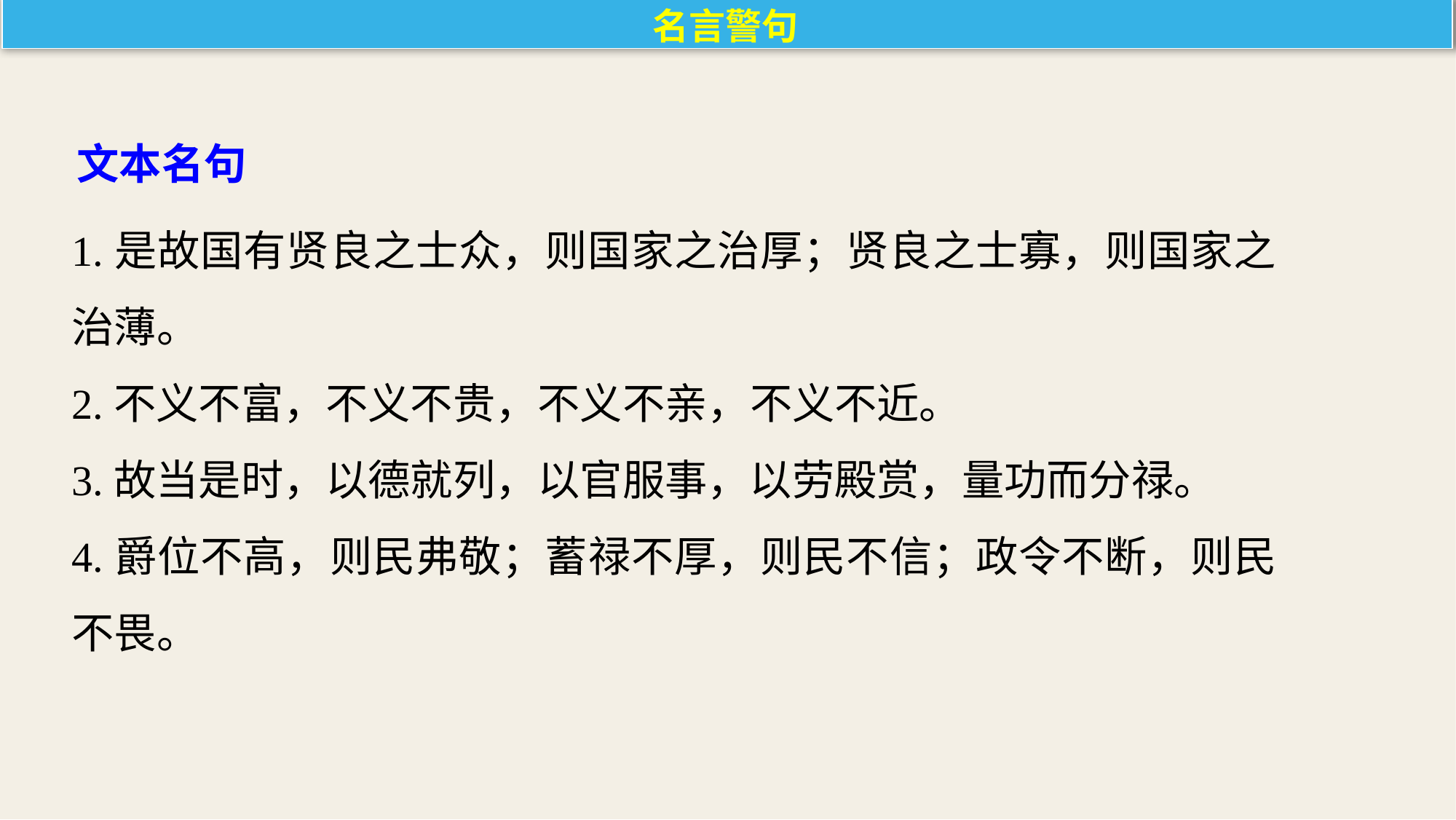

名言警句
文本名句
1.是故国有贤良之士众，则国家之治厚；贤良之士寡，则国家之治薄。
2.不义不富，不义不贵，不义不亲，不义不近。
3.故当是时，以德就列，以官服事，以劳殿赏，量功而分禄。
4.爵位不高，则民弗敬；蓄禄不厚，则民不信；政令不断，则民不畏。